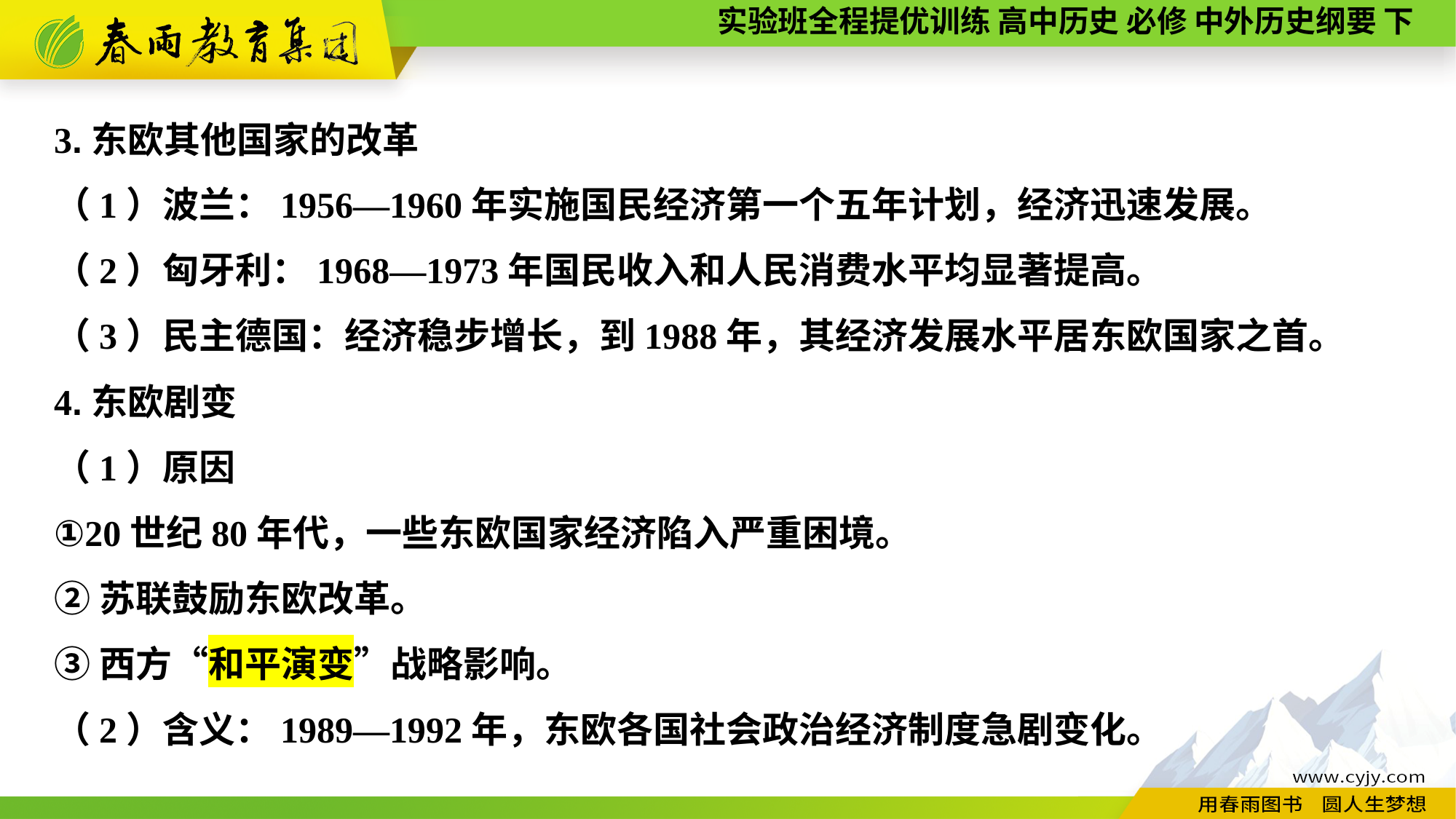

3.东欧其他国家的改革
（1）波兰：1956—1960年实施国民经济第一个五年计划，经济迅速发展。
（2）匈牙利：1968—1973年国民收入和人民消费水平均显著提高。
（3）民主德国：经济稳步增长，到1988年，其经济发展水平居东欧国家之首。
4.东欧剧变
（1）原因
①20世纪80年代，一些东欧国家经济陷入严重困境。
②苏联鼓励东欧改革。
③西方“和平演变”战略影响。
（2）含义：1989—1992年，东欧各国社会政治经济制度急剧变化。